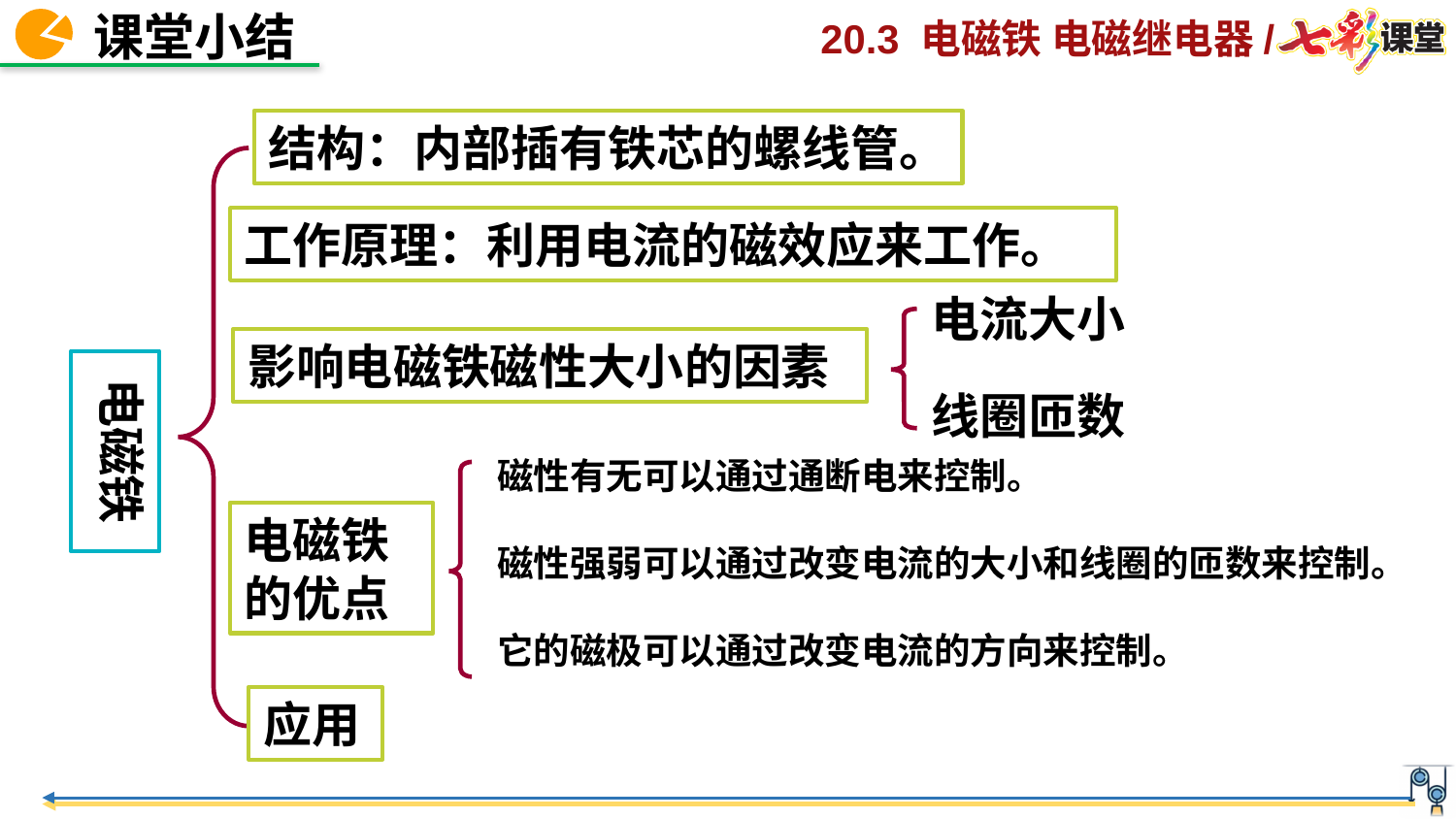

结构：内部插有铁芯的螺线管。

工作原理：利用电流的磁效应来工作。
电流大小

影响电磁铁磁性大小的因素
电磁铁
线圈匝数

磁性有无可以通过通断电来控制。

磁性强弱可以通过改变电流的大小和线圈的匝数来控制。

它的磁极可以通过改变电流的方向来控制。

电磁铁的优点
应用